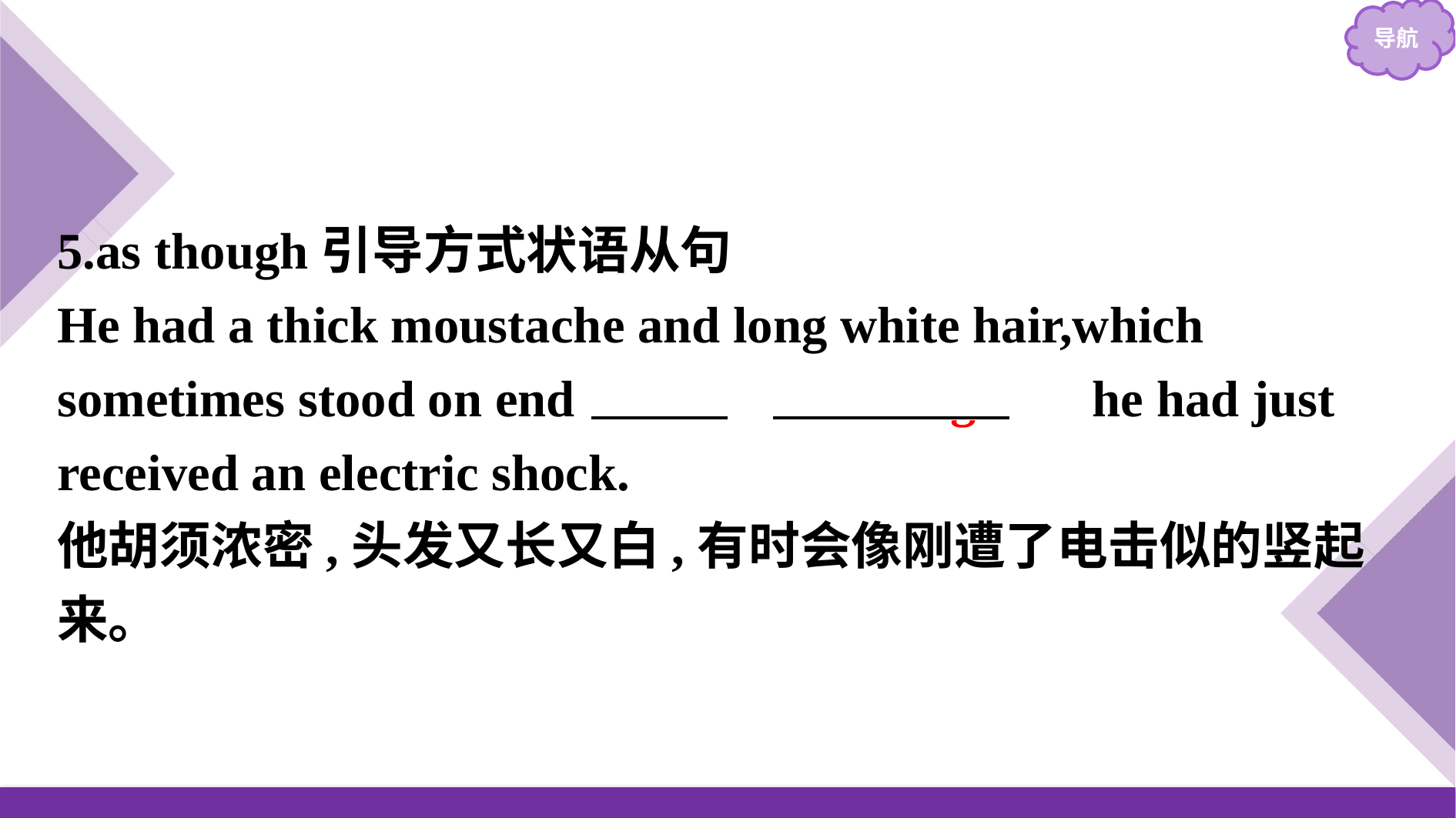

5.as though引导方式状语从句
He had a thick moustache and long white hair,which sometimes stood on end 　as　 　though　 he had just received an electric shock.
他胡须浓密,头发又长又白,有时会像刚遭了电击似的竖起来。